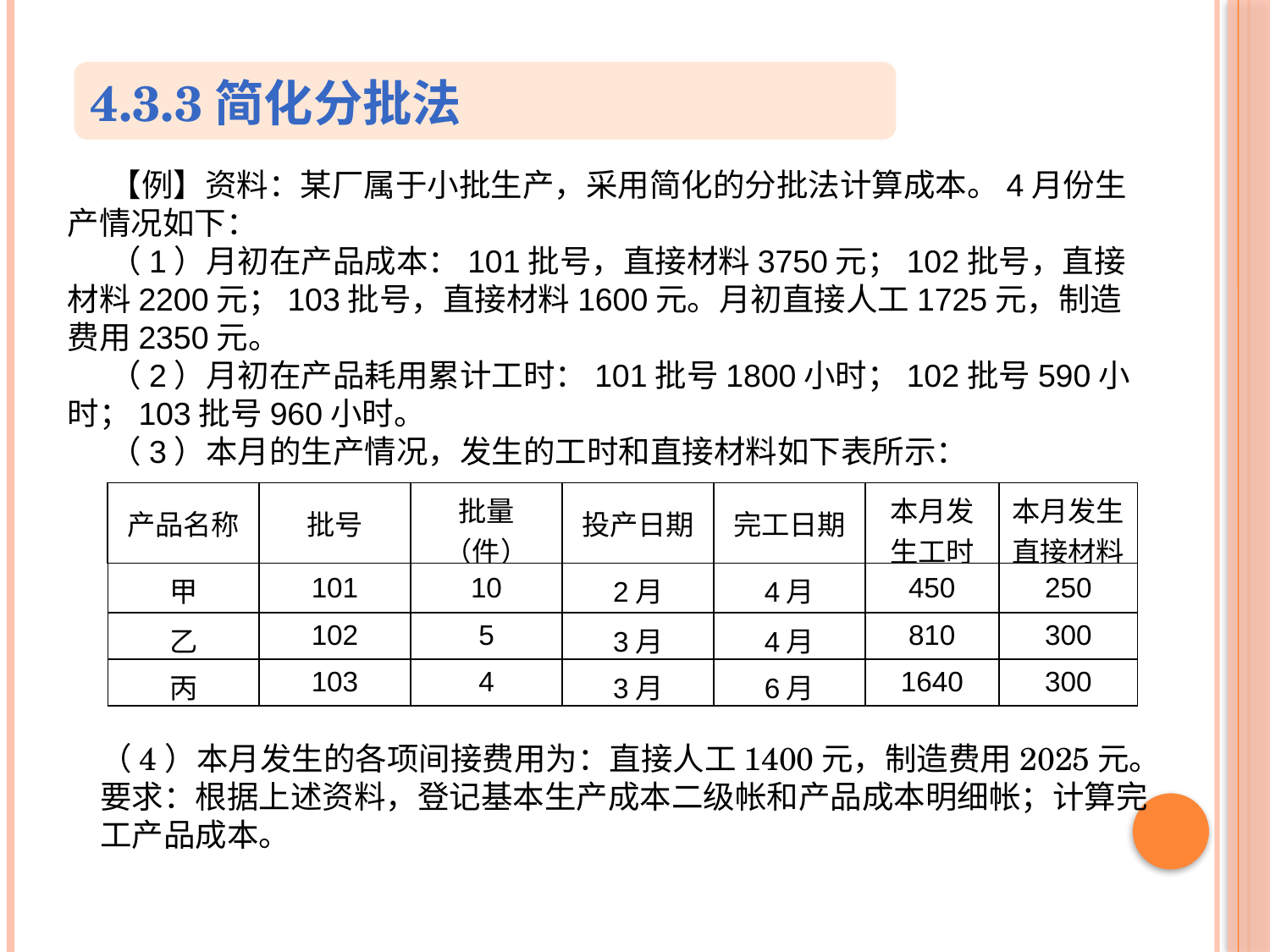

4.3.3简化分批法
【例】资料：某厂属于小批生产，采用简化的分批法计算成本。4月份生产情况如下：
（1）月初在产品成本：101批号，直接材料3750元；102批号，直接材料2200元；103批号，直接材料1600元。月初直接人工1725元，制造费用2350元。
（2）月初在产品耗用累计工时：101批号1800小时；102批号590小时；103批号960小时。
（3）本月的生产情况，发生的工时和直接材料如下表所示：

| 产品名称 | 批号 | 批量（件） | 投产日期 | 完工日期 | 本月发生工时 | 本月发生直接材料 |
| --- | --- | --- | --- | --- | --- | --- |
| 甲 | 101 | 10 | 2月 | 4月 | 450 | 250 |
| 乙 | 102 | 5 | 3月 | 4月 | 810 | 300 |
| 丙 | 103 | 4 | 3月 | 6月 | 1640 | 300 |
（4）本月发生的各项间接费用为：直接人工1400元，制造费用2025元。
要求：根据上述资料，登记基本生产成本二级帐和产品成本明细帐；计算完工产品成本。